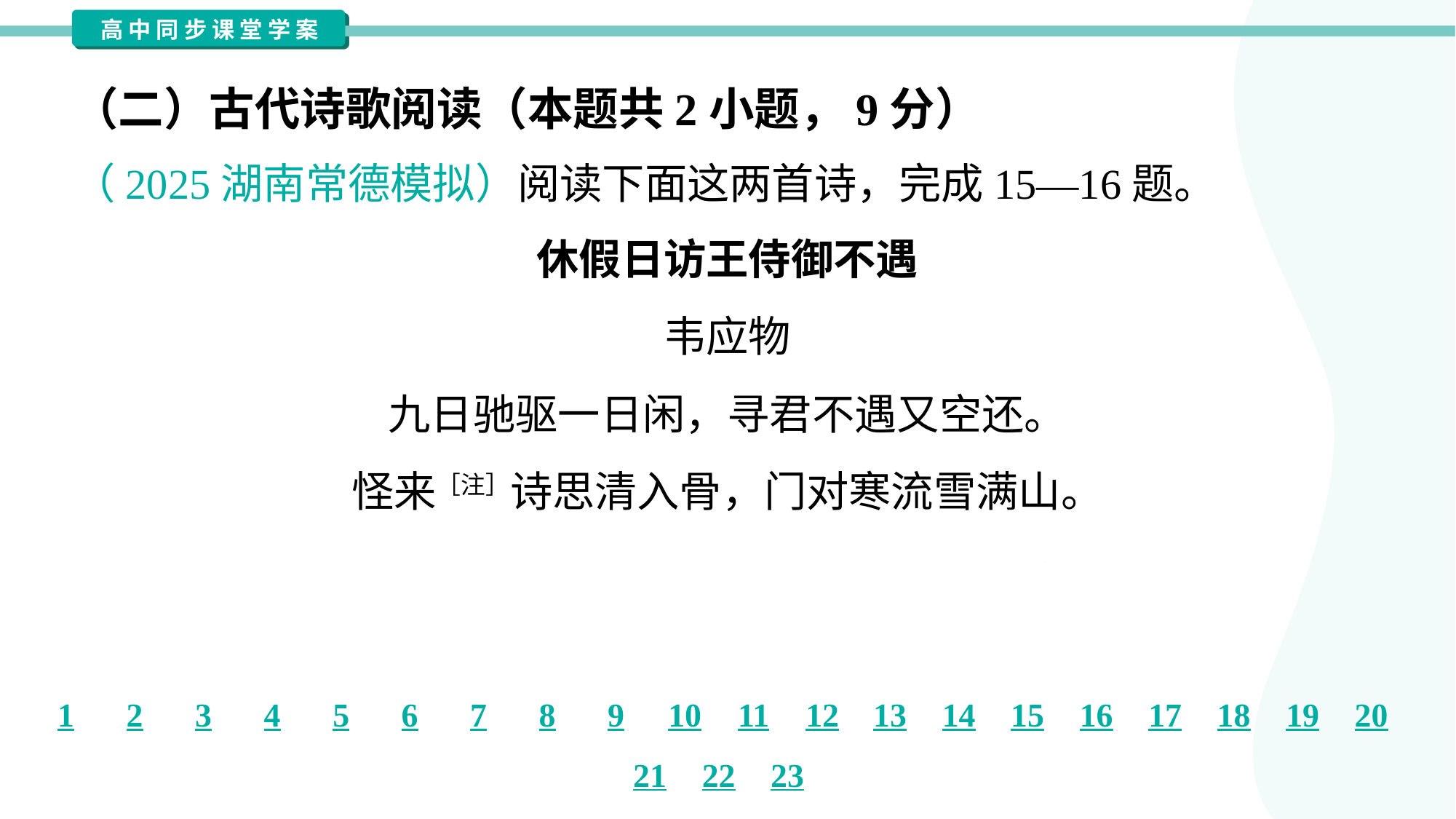

（二）古代诗歌阅读（本题共2小题，9分）
（2025湖南常德模拟）阅读下面这两首诗，完成15—16题。
休假日访王侍御不遇
韦应物
九日驰驱一日闲，寻君不遇又空还。
怪来［注］诗思清入骨，门对寒流雪满山。